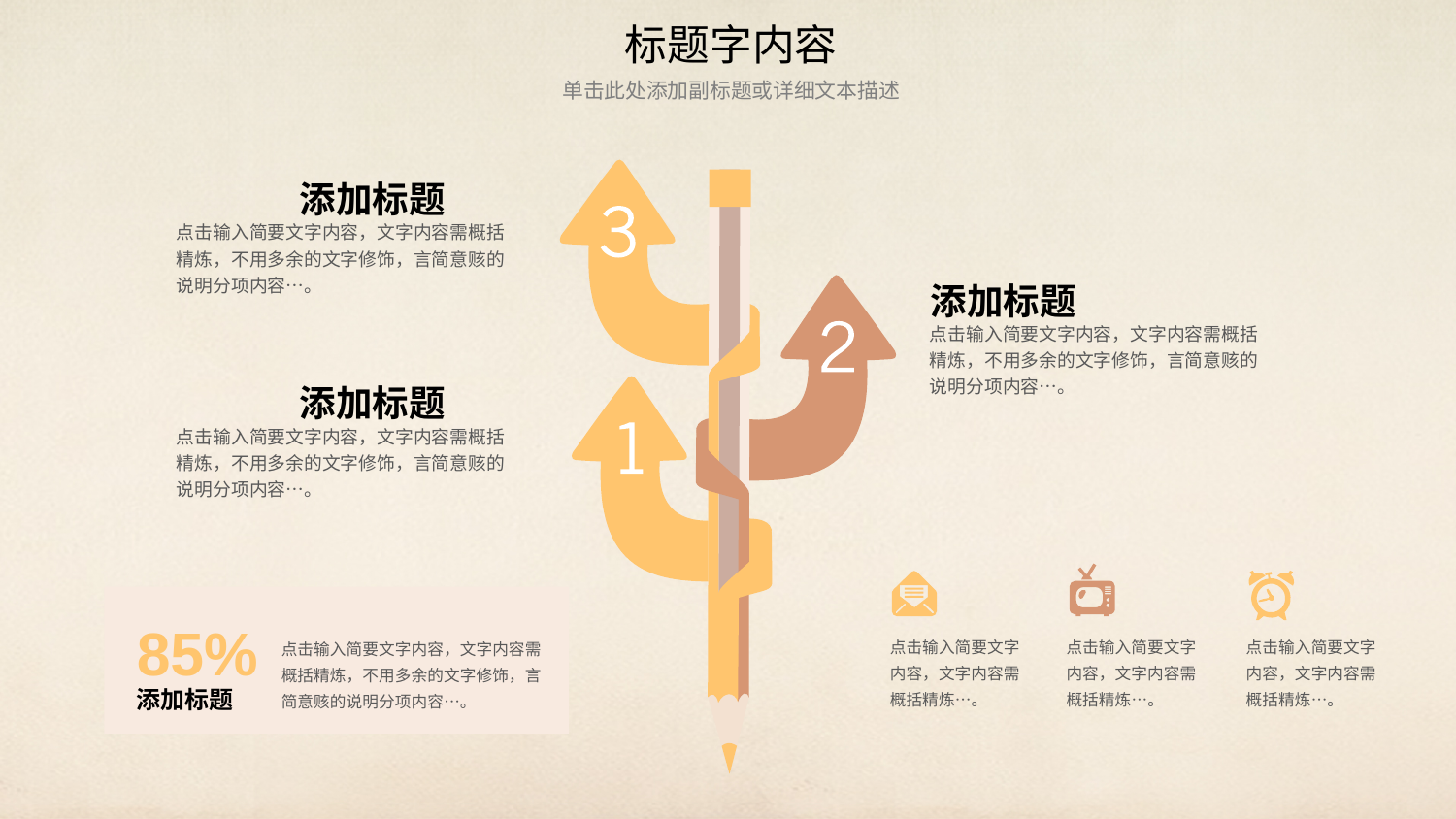

标题字内容
单击此处添加副标题或详细文本描述

添加标题
点击输入简要文字内容，文字内容需概括精炼，不用多余的文字修饰，言简意赅的说明分项内容…。

添加标题
点击输入简要文字内容，文字内容需概括精炼，不用多余的文字修饰，言简意赅的说明分项内容…。

添加标题
点击输入简要文字内容，文字内容需概括精炼，不用多余的文字修饰，言简意赅的说明分项内容…。

85%
点击输入简要文字内容，文字内容需概括精炼，不用多余的文字修饰，言简意赅的说明分项内容…。
添加标题
点击输入简要文字内容，文字内容需概括精炼…。
点击输入简要文字内容，文字内容需概括精炼…。
点击输入简要文字内容，文字内容需概括精炼…。